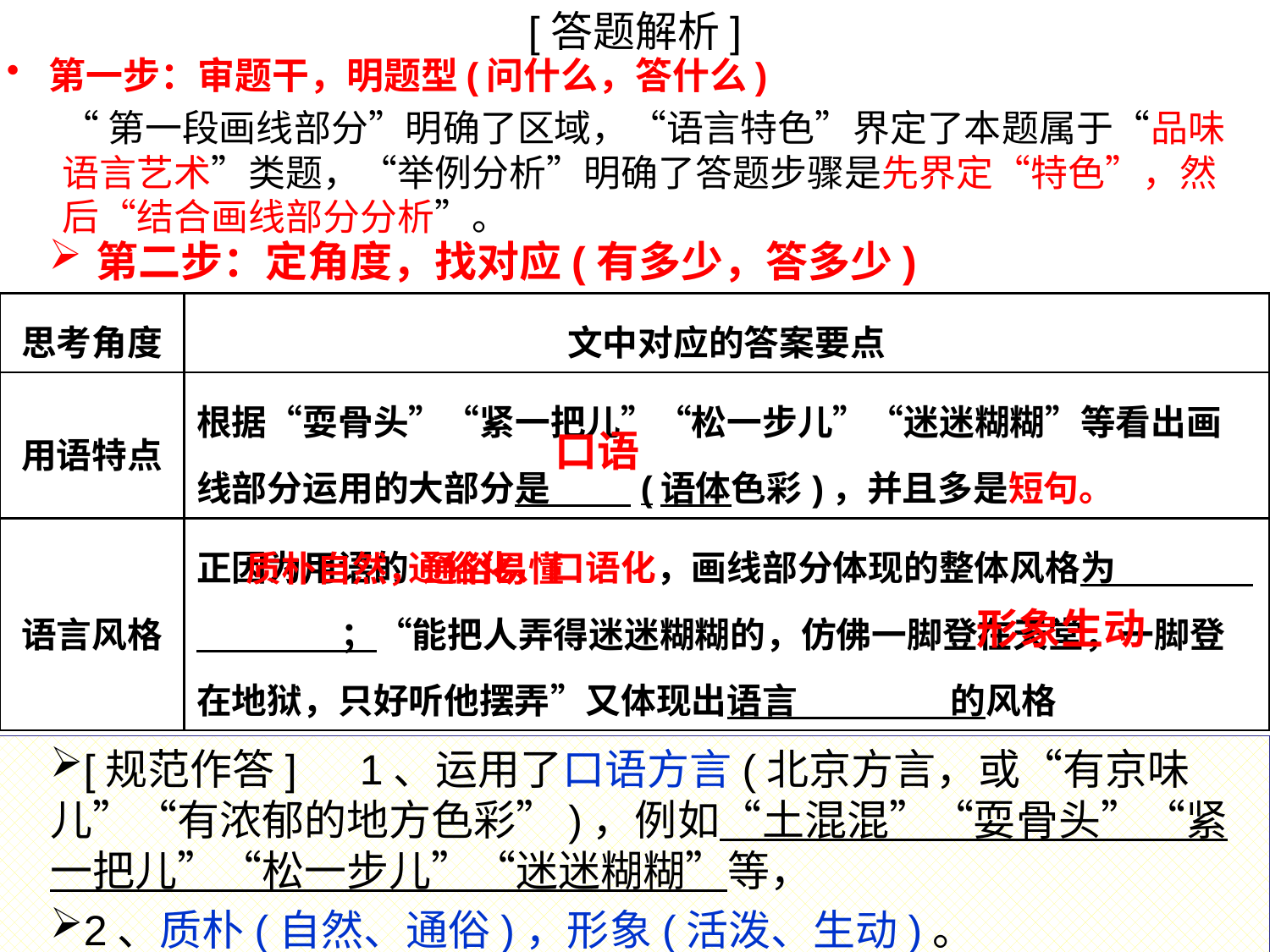

# [答题解析]
第一步：审题干，明题型(问什么，答什么)
“第一段画线部分”明确了区域，“语言特色”界定了本题属于“品味语言艺术”类题，“举例分析”明确了答题步骤是先界定“特色”，然后“结合画线部分分析”。

第二步：定角度，找对应(有多少，答多少)
| 思考角度 | 文中对应的答案要点 |
| --- | --- |
| 用语特点 | 根据“耍骨头”“紧一把儿”“松一步儿”“迷迷糊糊”等看出画线部分运用的大部分是 (语体色彩)，并且多是短句。 |
| 语言风格 | 正因为用语的通俗化、口语化，画线部分体现的整体风格为 ；“能把人弄得迷迷糊糊的，仿佛一脚登在天堂，一脚登在地狱，只好听他摆弄”又体现出语言 的风格 |
口语
质朴自然，通俗易懂
形象生动
[规范作答]　1、运用了口语方言(北京方言，或“有京味儿”“有浓郁的地方色彩”)，例如“土混混”“耍骨头”“紧一把儿”“松一步儿”“迷迷糊糊”等，
2、质朴(自然、通俗)，形象(活泼、生动)。